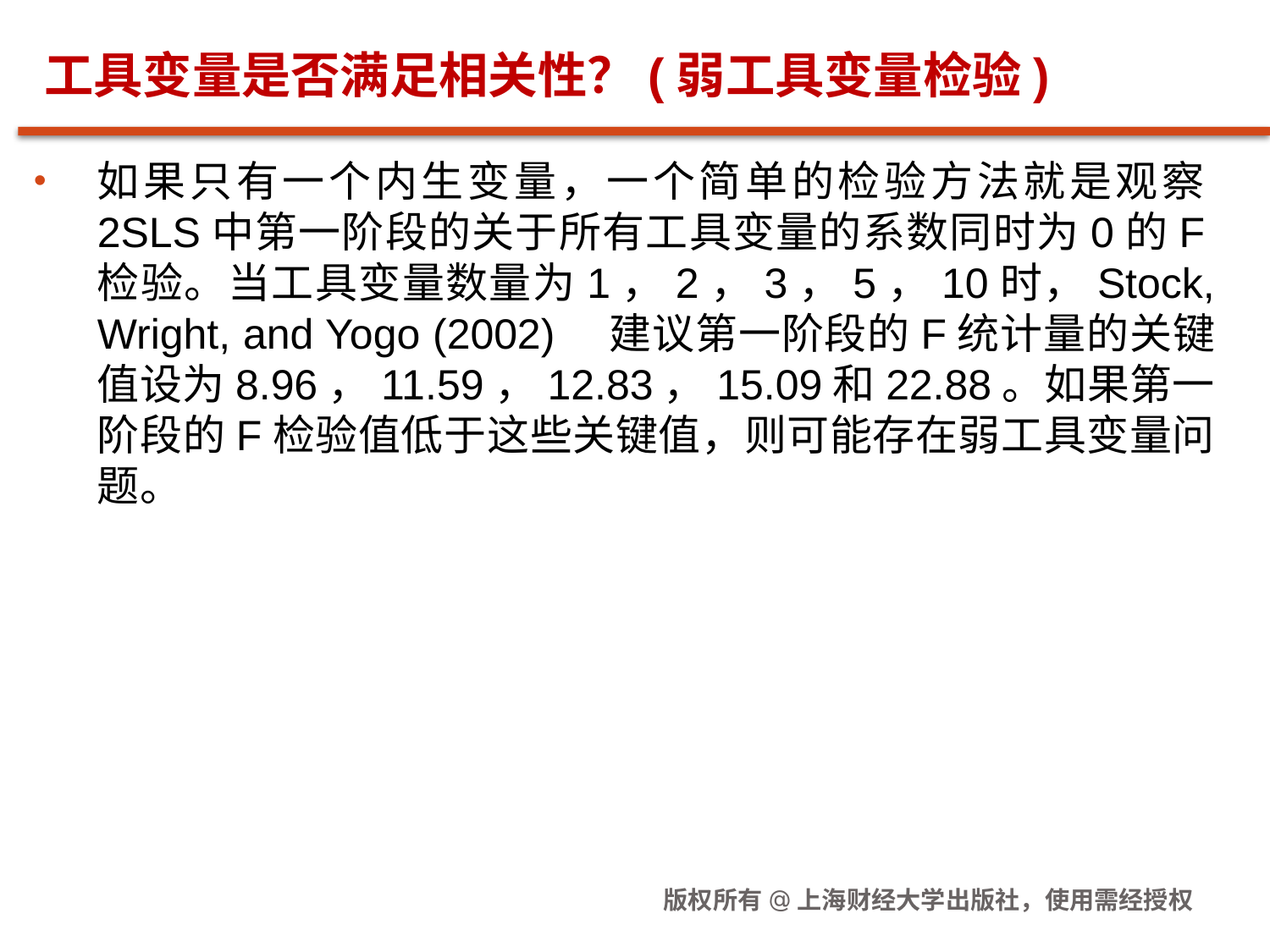

# 工具变量是否满足相关性？(弱工具变量检验)
如果只有一个内生变量，一个简单的检验方法就是观察2SLS中第一阶段的关于所有工具变量的系数同时为0的F检验。当工具变量数量为1，2，3，5，10时，Stock, Wright, and Yogo (2002)　建议第一阶段的F统计量的关键值设为8.96，11.59，12.83，15.09和22.88。如果第一阶段的F检验值低于这些关键值，则可能存在弱工具变量问题。

版权所有@上海财经大学出版社，使用需经授权